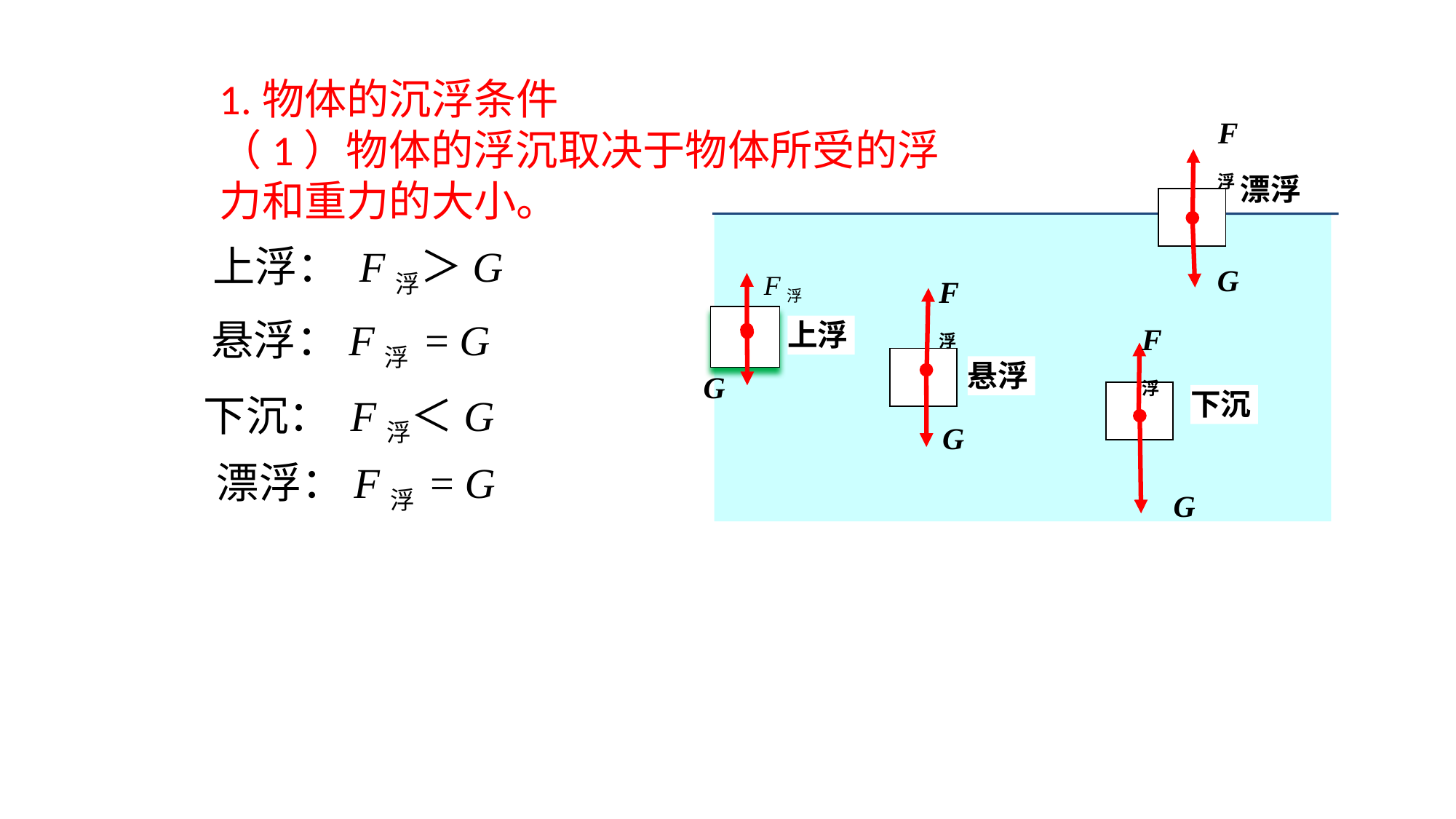

1.物体的沉浮条件
（1）物体的浮沉取决于物体所受的浮力和重力的大小。
F浮

漂浮

上浮： F浮＞G
G
F浮
F浮

悬浮：F浮 = G
F浮

上浮

G

悬浮

G

下沉： F浮＜G
下沉

 漂浮：F浮 = G
G